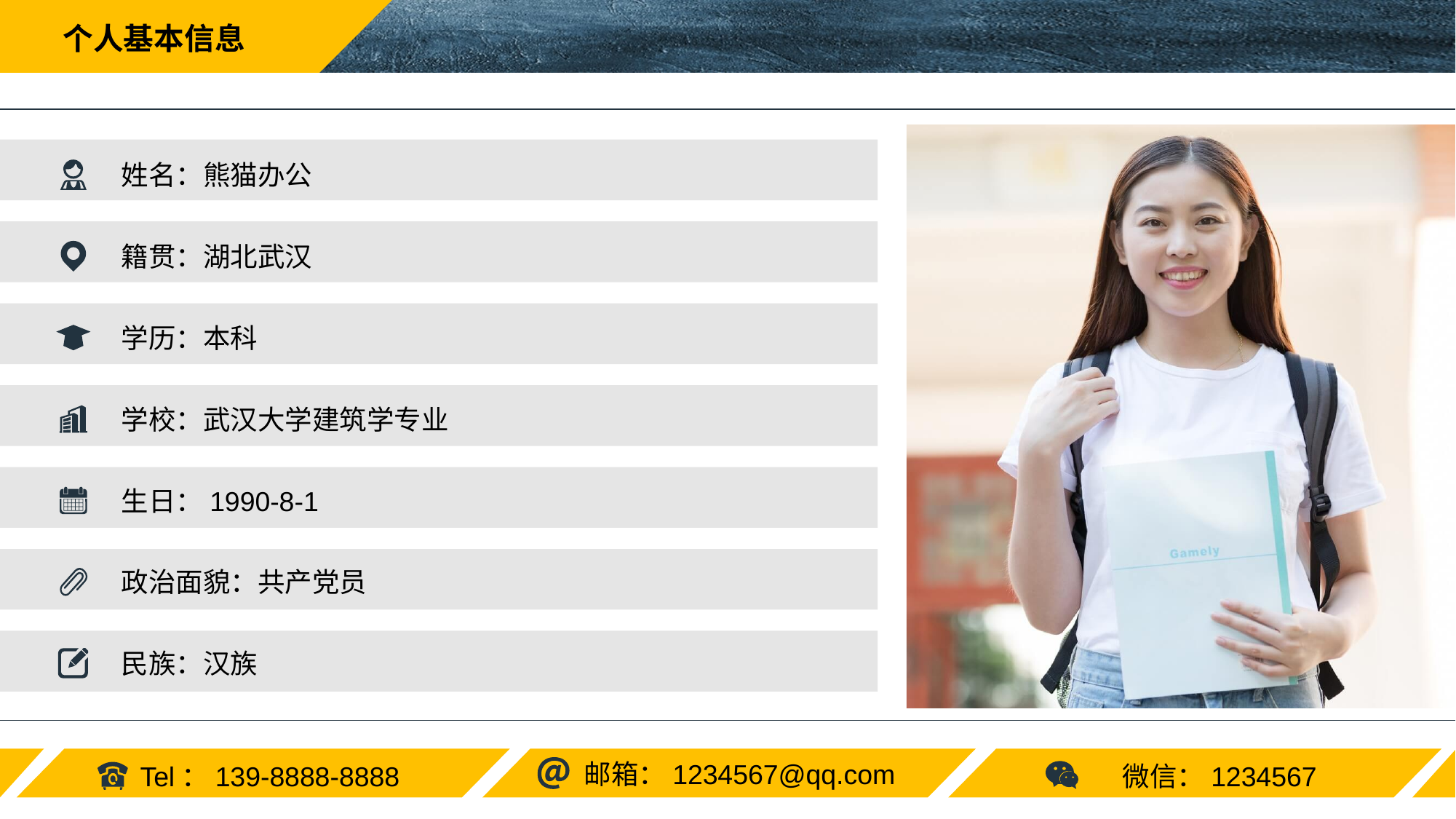

个人基本信息

姓名：熊猫办公

籍贯：湖北武汉

学历：本科

学校：武汉大学建筑学专业

生日：1990-8-1

政治面貌：共产党员

民族：汉族

邮箱：1234567@qq.com
Tel：139-8888-8888

微信：1234567